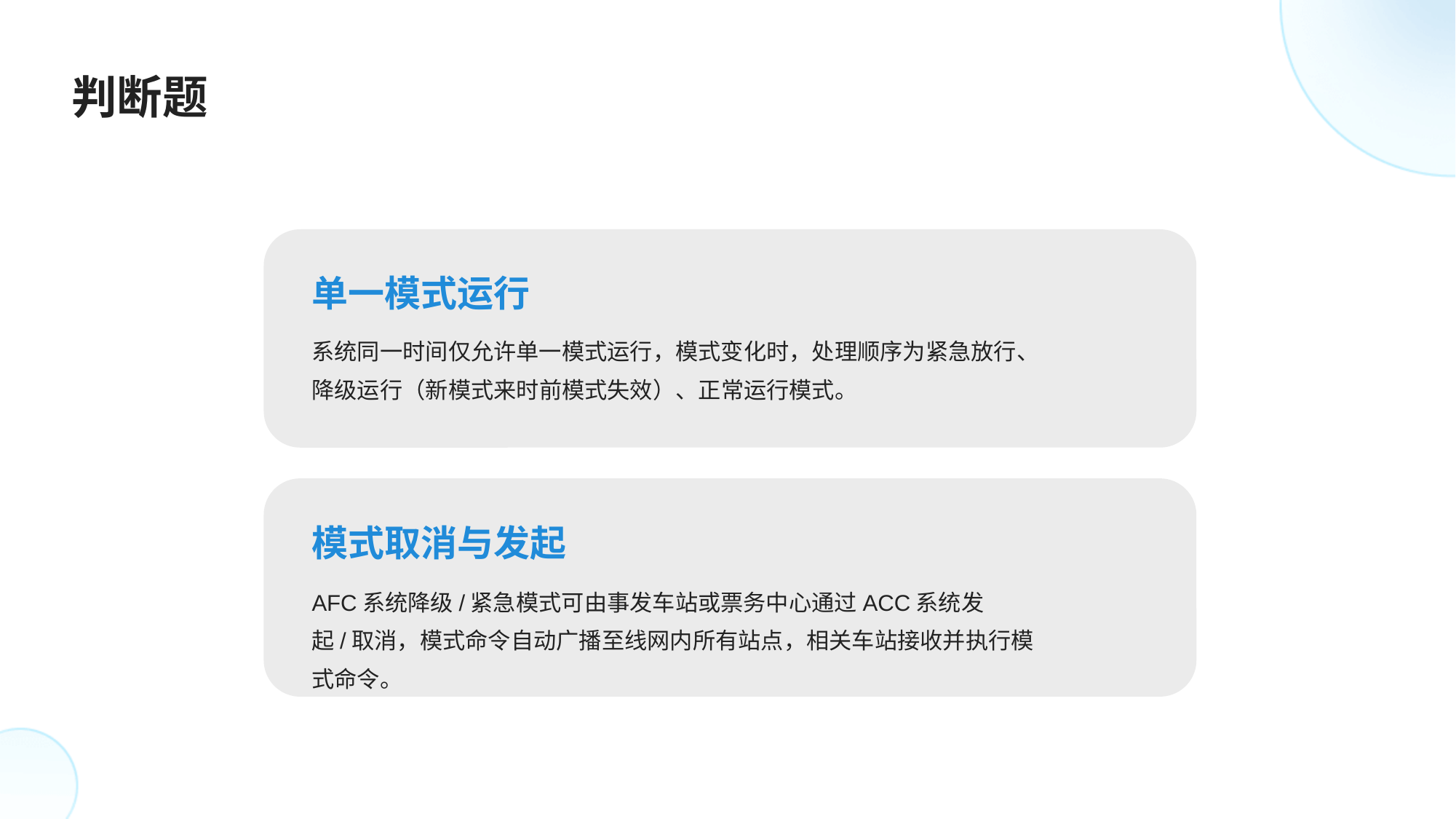

判断题

单一模式运行
系统同一时间仅允许单一模式运行，模式变化时，处理顺序为紧急放行、降级运行（新模式来时前模式失效）、正常运行模式。

模式取消与发起
AFC系统降级/紧急模式可由事发车站或票务中心通过ACC系统发起/取消，模式命令自动广播至线网内所有站点，相关车站接收并执行模式命令。